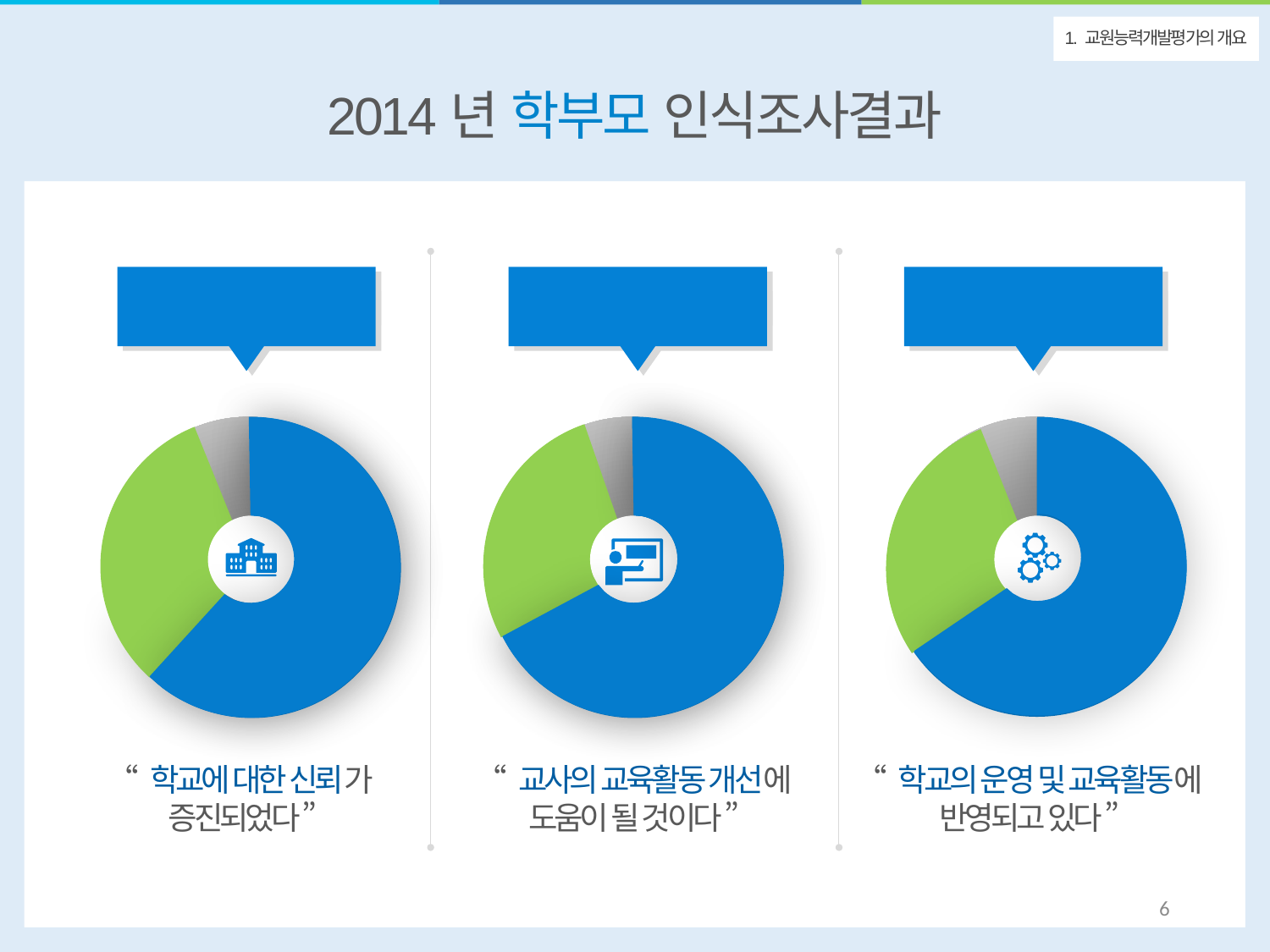

2014년 학부모 인식조사결과

1. 교원능력개발평가의 개요

교육발전 기여

교육발전 기여

교원전문성 신장

교육발전 기여

긍정적 변화

교육발전 기여

부정
7.5%
보통
긍정
31.5%
61.0%

부정
6.7%
보통
긍정
23.7%
69.6%

긍정
69.6%

긍정
65.0%

긍정
61.0%

부정
6.6%
보통
긍정
28.4%
65.0%

“ 학교에 대한 신뢰가
증진되었다 ”
“ 교사의 교육활동 개선에
도움이 될 것이다 ”
“ 학교의 운영 및 교육활동에
반영되고 있다 ”
6